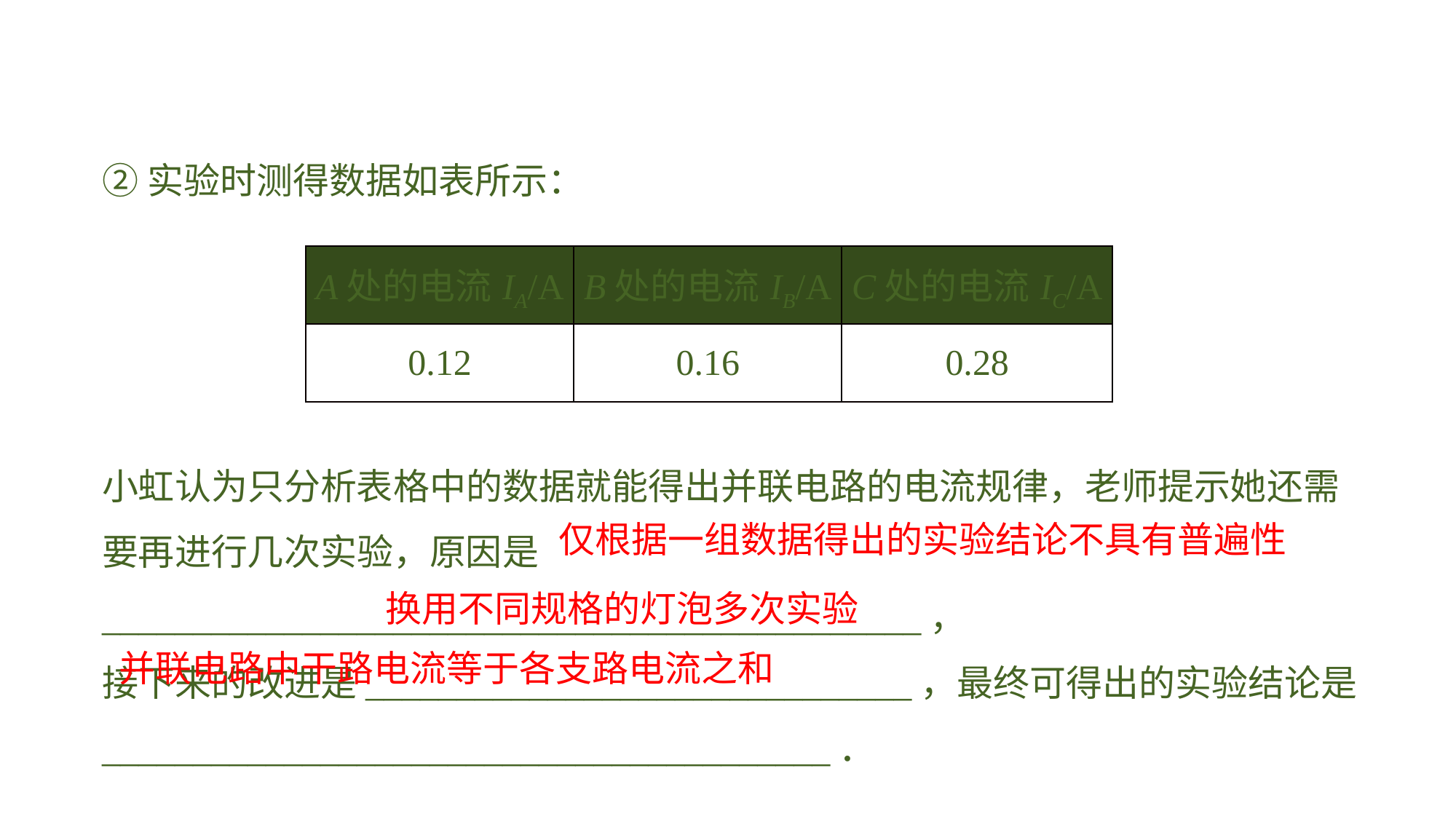

②实验时测得数据如表所示：

小虹认为只分析表格中的数据就能得出并联电路的电流规律，老师提示她还需
要再进行几次实验，原因是_____________________________________________，
接下来的改进是______________________________，最终可得出的实验结论是________________________________________．
| A处的电流IA/A | B处的电流IB/A | C处的电流IC/A |
| --- | --- | --- |
| 0.12 | 0.16 | 0.28 |
仅根据一组数据得出的实验结论不具有普遍性
换用不同规格的灯泡多次实验
并联电路中干路电流等于各支路电流之和